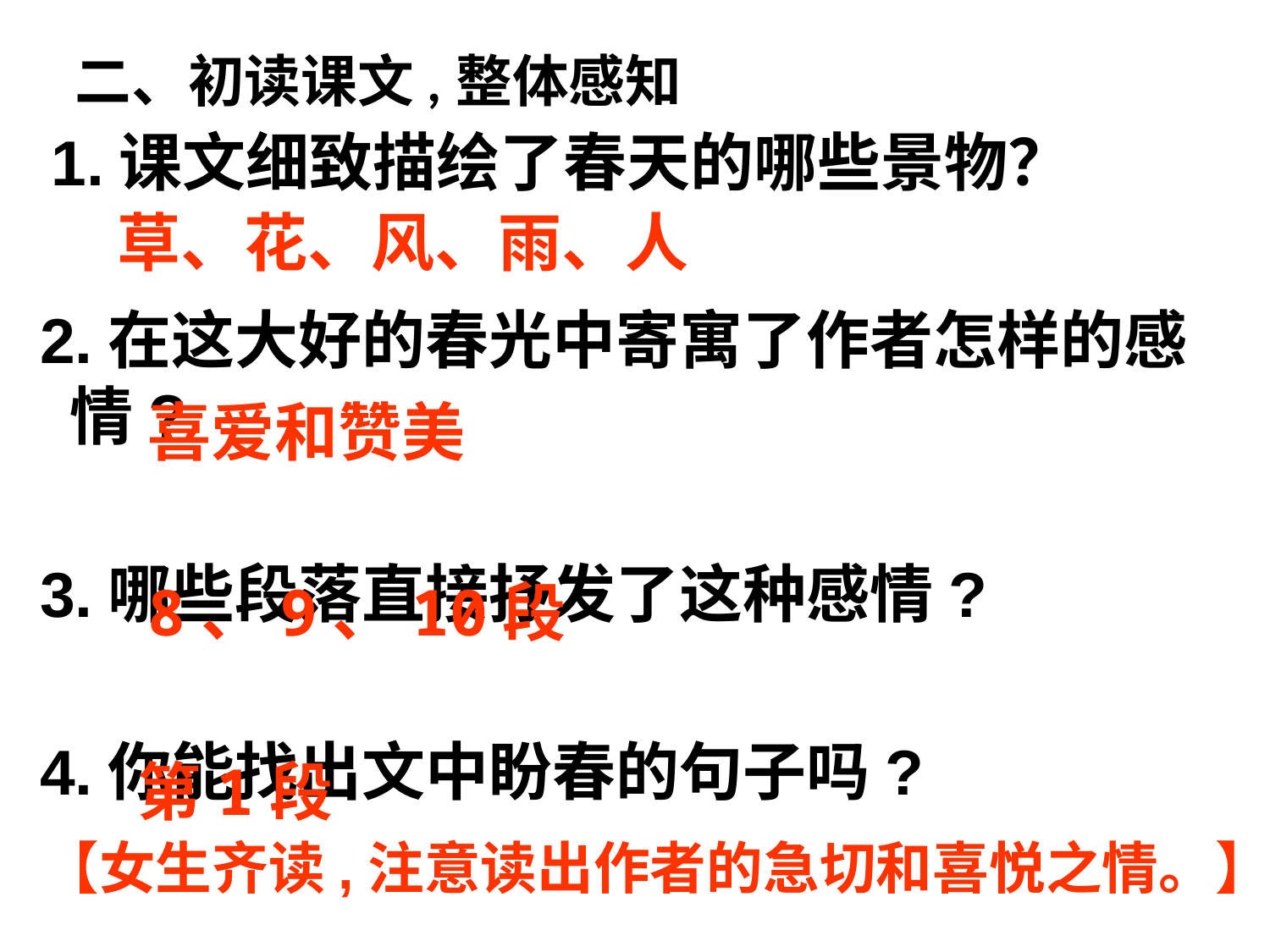

二、初读课文,整体感知
  1.课文细致描绘了春天的哪些景物？

 2.在这大好的春光中寄寓了作者怎样的感情?

 3.哪些段落直接抒发了这种感情?

 4.你能找出文中盼春的句子吗?
草、花、风、雨、人
喜爱和赞美
8、9、10段
第1段
 【女生齐读,注意读出作者的急切和喜悦之情。】